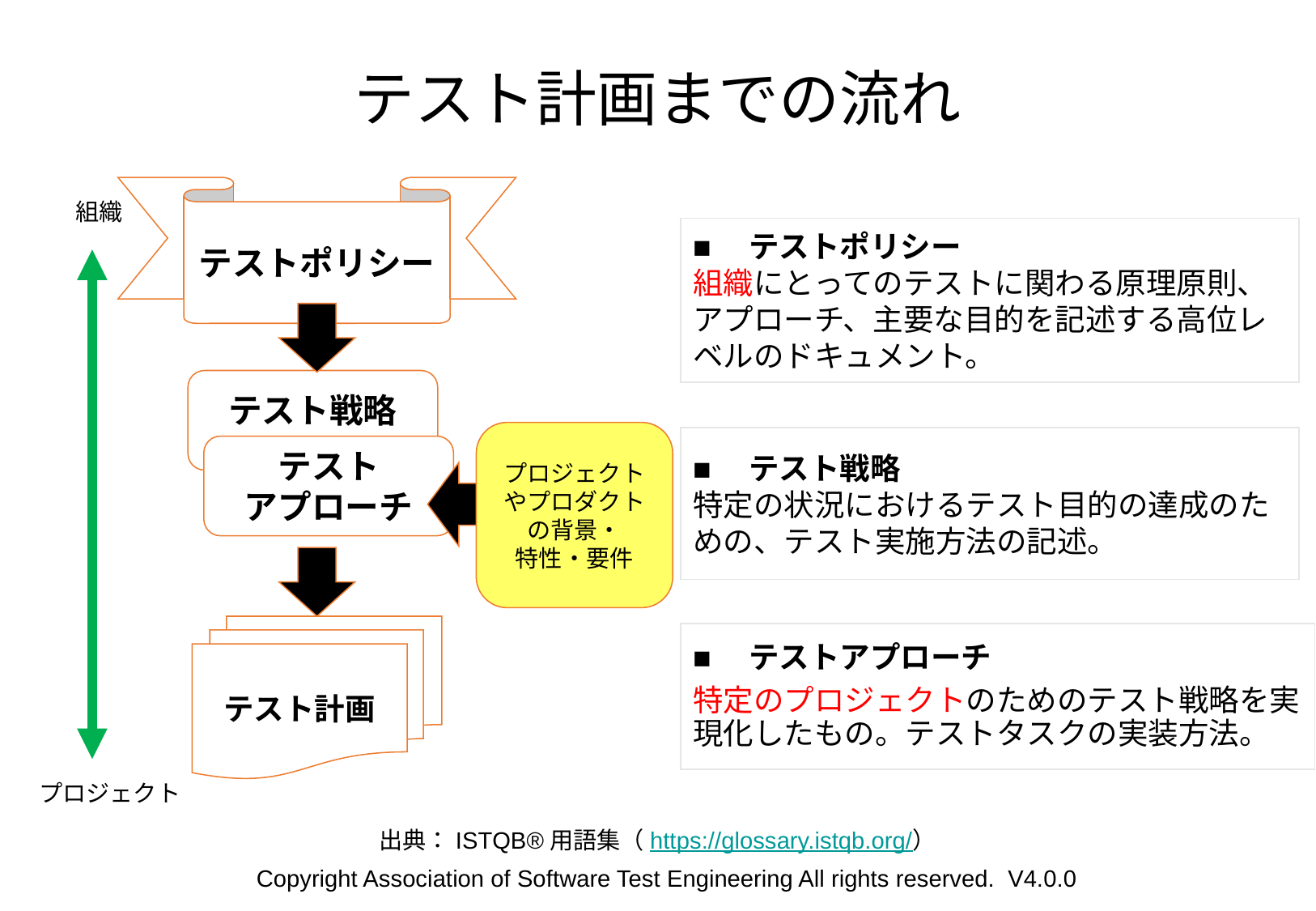

# テスト計画までの流れ
テストポリシー
組織
■　テストポリシー
組織にとってのテストに関わる原理原則、アプローチ、主要な目的を記述する高位レベルのドキュメント。

テスト戦略
プロジェクトやプロダクトの背景・
特性・要件
■　テスト戦略
特定の状況におけるテスト目的の達成のための、テスト実施方法の記述。
テスト
アプローチ

テスト計画
■　テストアプローチ
特定のプロジェクトのためのテスト戦略を実現化したもの。テストタスクの実装方法。
プロジェクト
出典：ISTQB®用語集（https://glossary.istqb.org/）
Copyright Association of Software Test Engineering All rights reserved.  V4.0.0